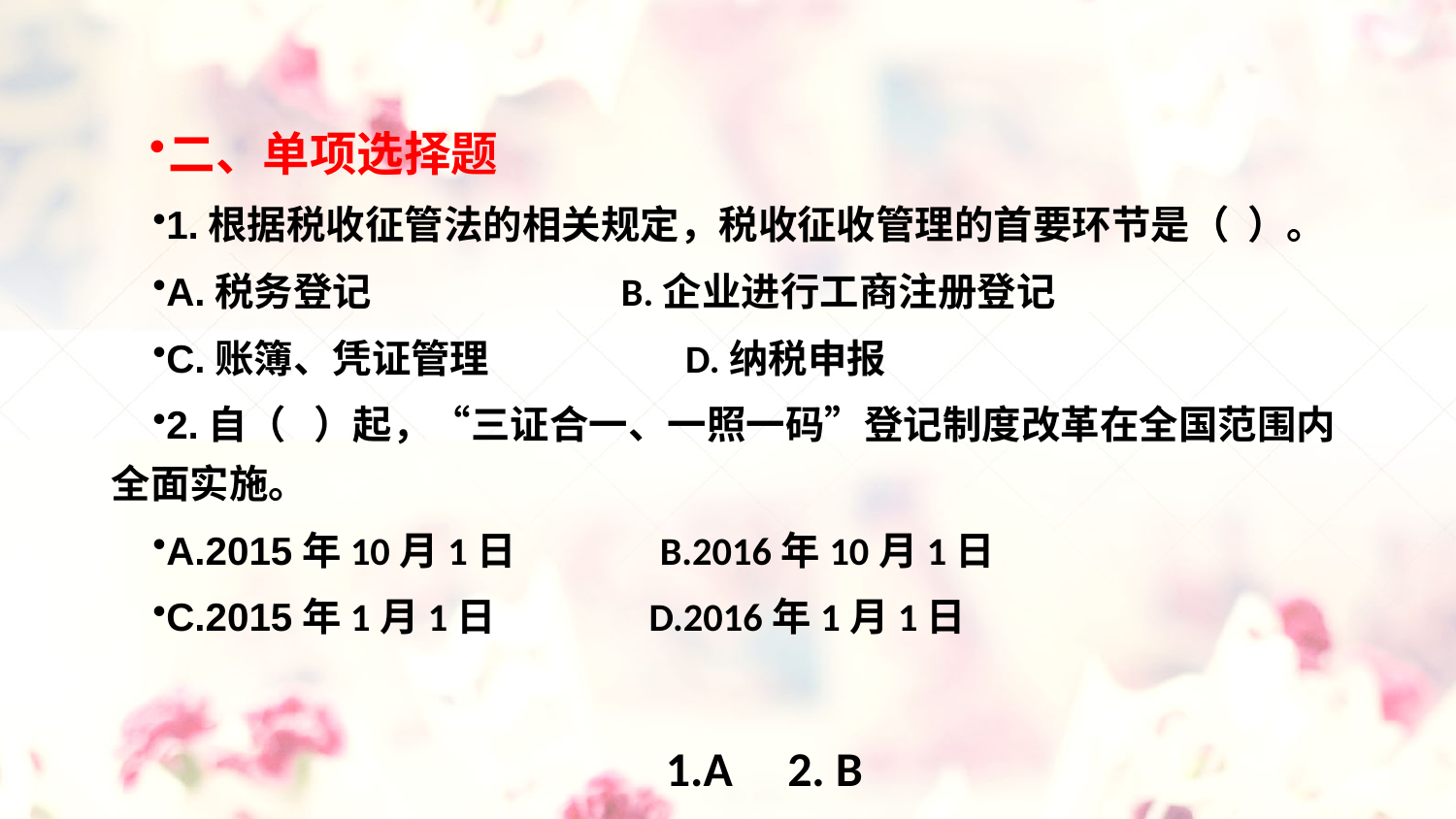

#
二、单项选择题
1.根据税收征管法的相关规定，税收征收管理的首要环节是（  ）。
A.税务登记                  　　B.企业进行工商注册登记
C.账簿、凭证管理            　　D.纳税申报
2.自（   ）起，“三证合一、一照一码”登记制度改革在全国范围内全面实施。
A.2015年10月1日               B.2016年10月1日
C.2015年1月1日                D.2016年1月1日

1.A     2. B